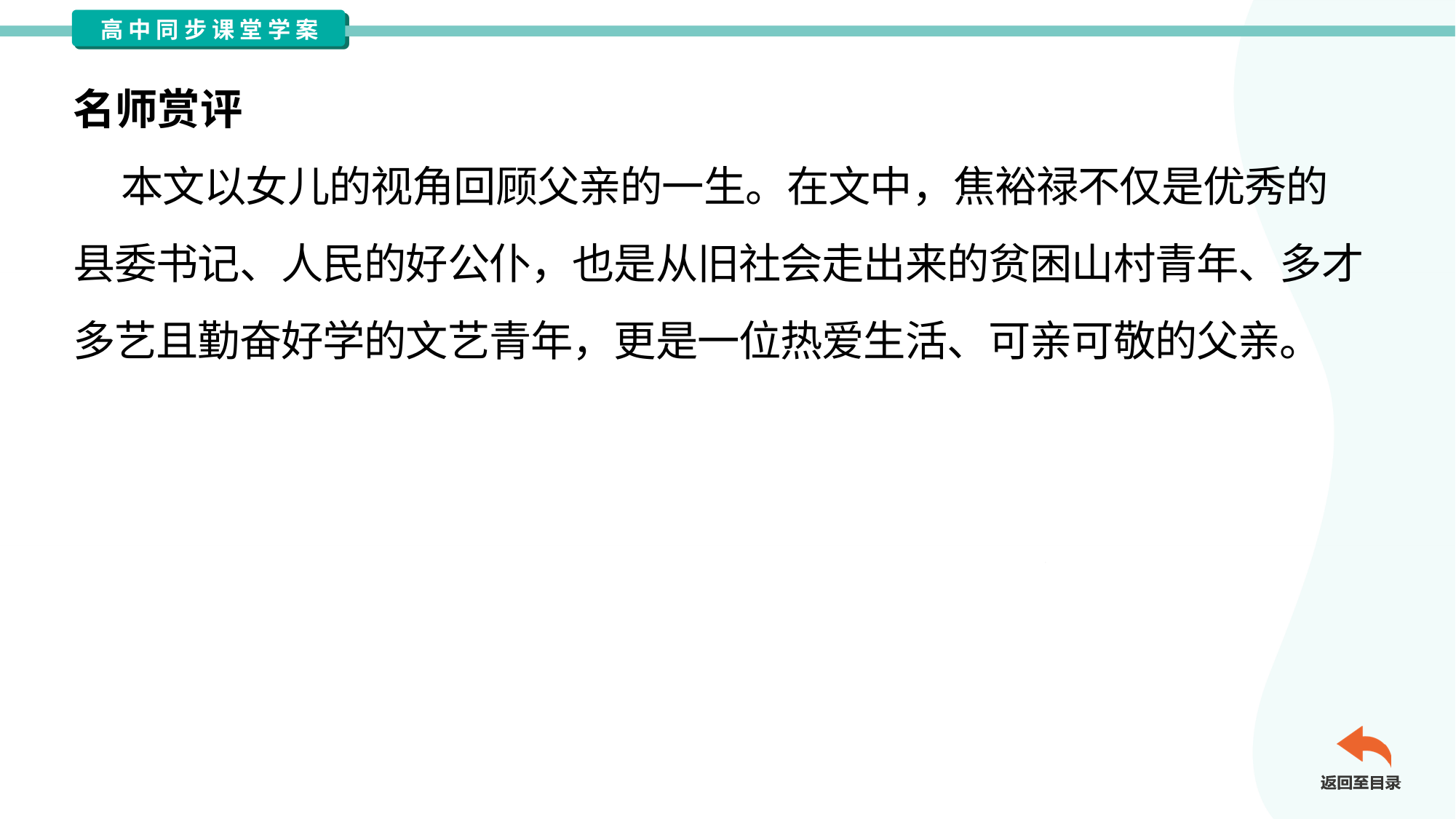

名师赏评
    本文以女儿的视角回顾父亲的一生。在文中，焦裕禄不仅是优秀的
县委书记、人民的好公仆，也是从旧社会走出来的贫困山村青年、多才
多艺且勤奋好学的文艺青年，更是一位热爱生活、可亲可敬的父亲。